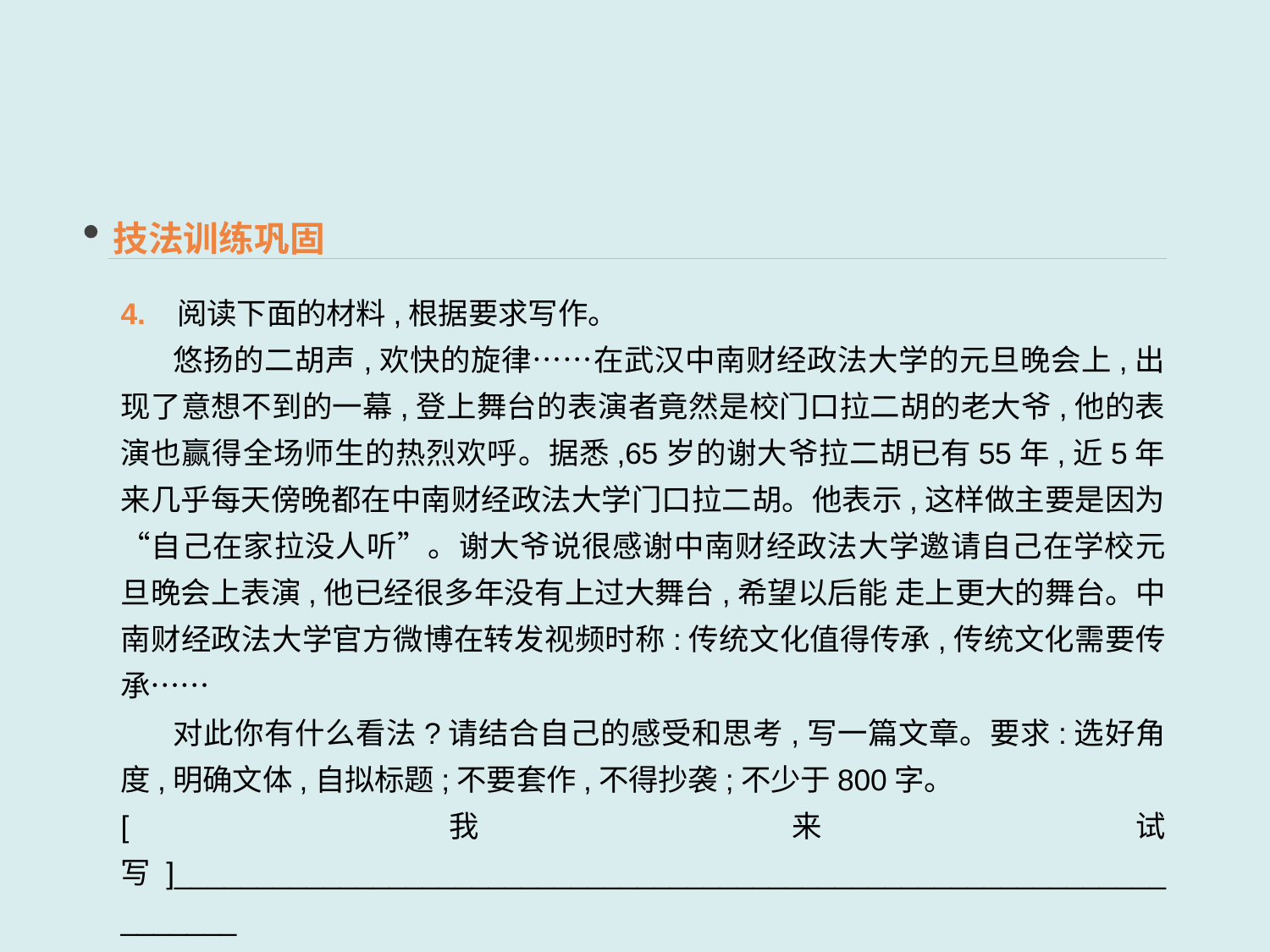

技法训练巩固

4.   阅读下面的材料,根据要求写作。
      悠扬的二胡声,欢快的旋律……在武汉中南财经政法大学的元旦晚会上,出现了意想不到的一幕,登上舞台的表演者竟然是校门口拉二胡的老大爷,他的表演也赢得全场师生的热烈欢呼。据悉,65岁的谢大爷拉二胡已有55年,近5年来几乎每天傍晚都在中南财经政法大学门口拉二胡。他表示,这样做主要是因为“自己在家拉没人听”。谢大爷说很感谢中南财经政法大学邀请自己在学校元旦晚会上表演,他已经很多年没有上过大舞台,希望以后能 走上更大的舞台。中南财经政法大学官方微博在转发视频时称:传统文化值得传承,传统文化需要传承……
      对此你有什么看法?请结合自己的感受和思考,写一篇文章。要求:选好角度,明确文体,自拟标题;不要套作,不得抄袭;不少于800字。
[我来试写]___________________________________________________________________